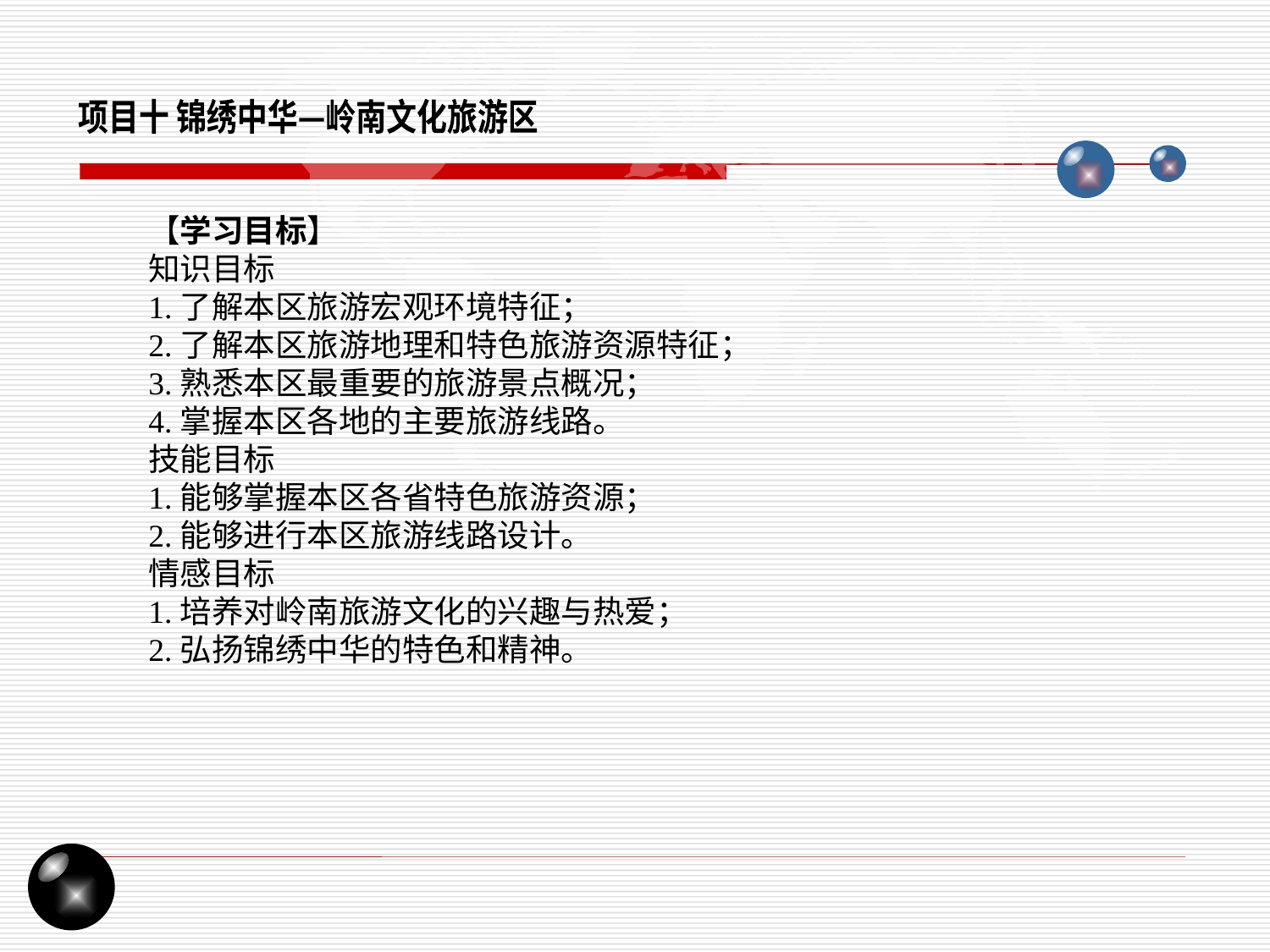

项目十 锦绣中华—岭南文化旅游区
【学习目标】
知识目标
1.了解本区旅游宏观环境特征；
2.了解本区旅游地理和特色旅游资源特征；
3.熟悉本区最重要的旅游景点概况；
4.掌握本区各地的主要旅游线路。
技能目标
1.能够掌握本区各省特色旅游资源；
2.能够进行本区旅游线路设计。
情感目标
1.培养对岭南旅游文化的兴趣与热爱；
2.弘扬锦绣中华的特色和精神。